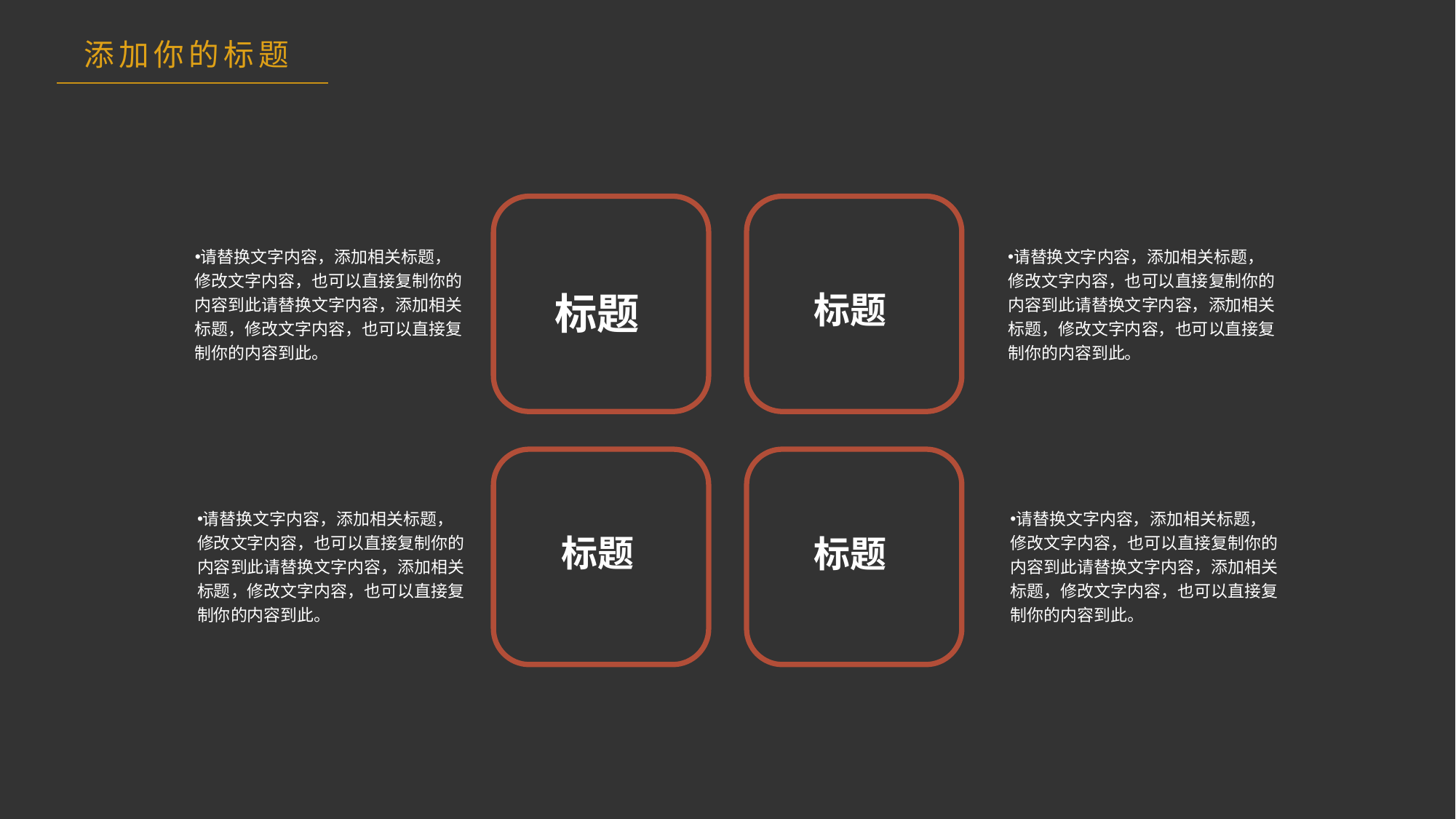

添加你的标题

请替换文字内容，添加相关标题，修改文字内容，也可以直接复制你的内容到此请替换文字内容，添加相关标题，修改文字内容，也可以直接复制你的内容到此。

请替换文字内容，添加相关标题，修改文字内容，也可以直接复制你的内容到此请替换文字内容，添加相关标题，修改文字内容，也可以直接复制你的内容到此。

标题
标题

请替换文字内容，添加相关标题，修改文字内容，也可以直接复制你的内容到此请替换文字内容，添加相关标题，修改文字内容，也可以直接复制你的内容到此。

请替换文字内容，添加相关标题，修改文字内容，也可以直接复制你的内容到此请替换文字内容，添加相关标题，修改文字内容，也可以直接复制你的内容到此。

标题
标题